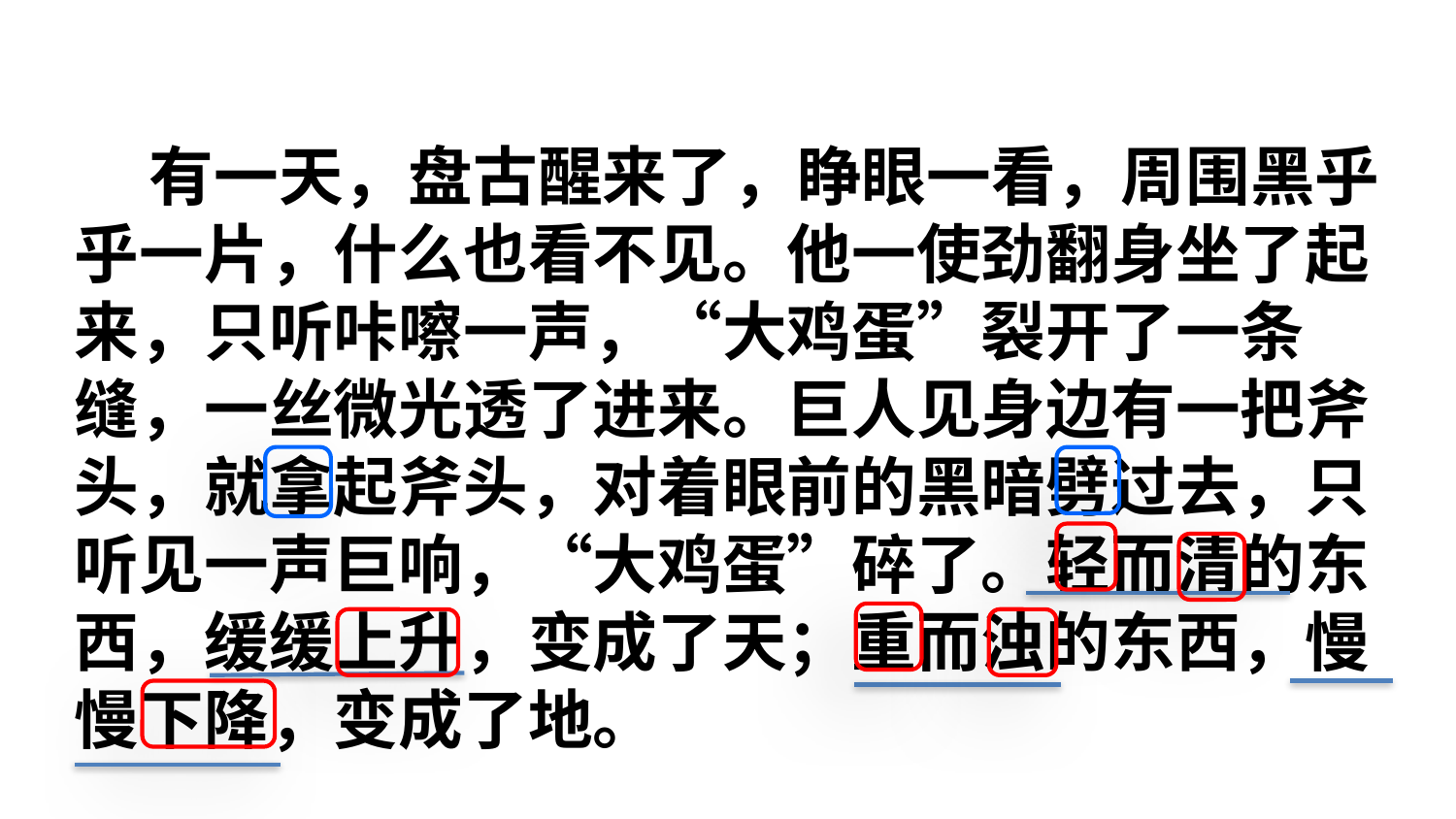

有一天，盘古醒来了，睁眼一看，周围黑乎乎一片，什么也看不见。他一使劲翻身坐了起来，只听咔嚓一声，“大鸡蛋”裂开了一条缝，一丝微光透了进来。巨人见身边有一把斧头，就拿起斧头，对着眼前的黑暗劈过去，只听见一声巨响，“大鸡蛋”碎了。轻而清的东西，缓缓上升，变成了天；重而浊的东西，慢慢下降，变成了地。